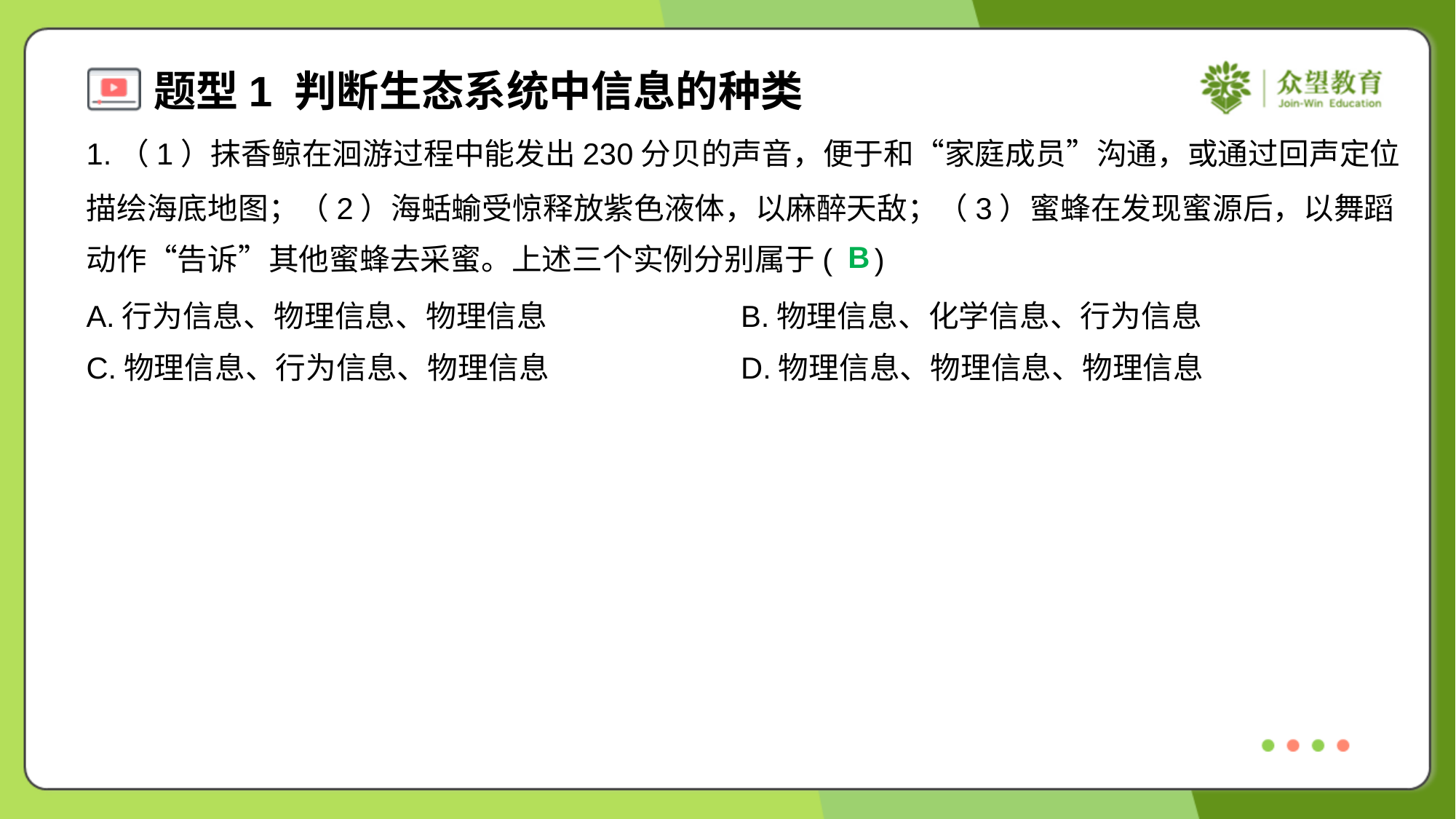

1.（1）抹香鲸在洄游过程中能发出230分贝的声音，便于和“家庭成员”沟通，或通过回声定位
描绘海底地图；（2）海蛞蝓受惊释放紫色液体，以麻醉天敌；（3）蜜蜂在发现蜜源后，以舞蹈
动作“告诉”其他蜜蜂去采蜜。上述三个实例分别属于(     )
B
A.行为信息、物理信息、物理信息	B.物理信息、化学信息、行为信息
C.物理信息、行为信息、物理信息	D.物理信息、物理信息、物理信息